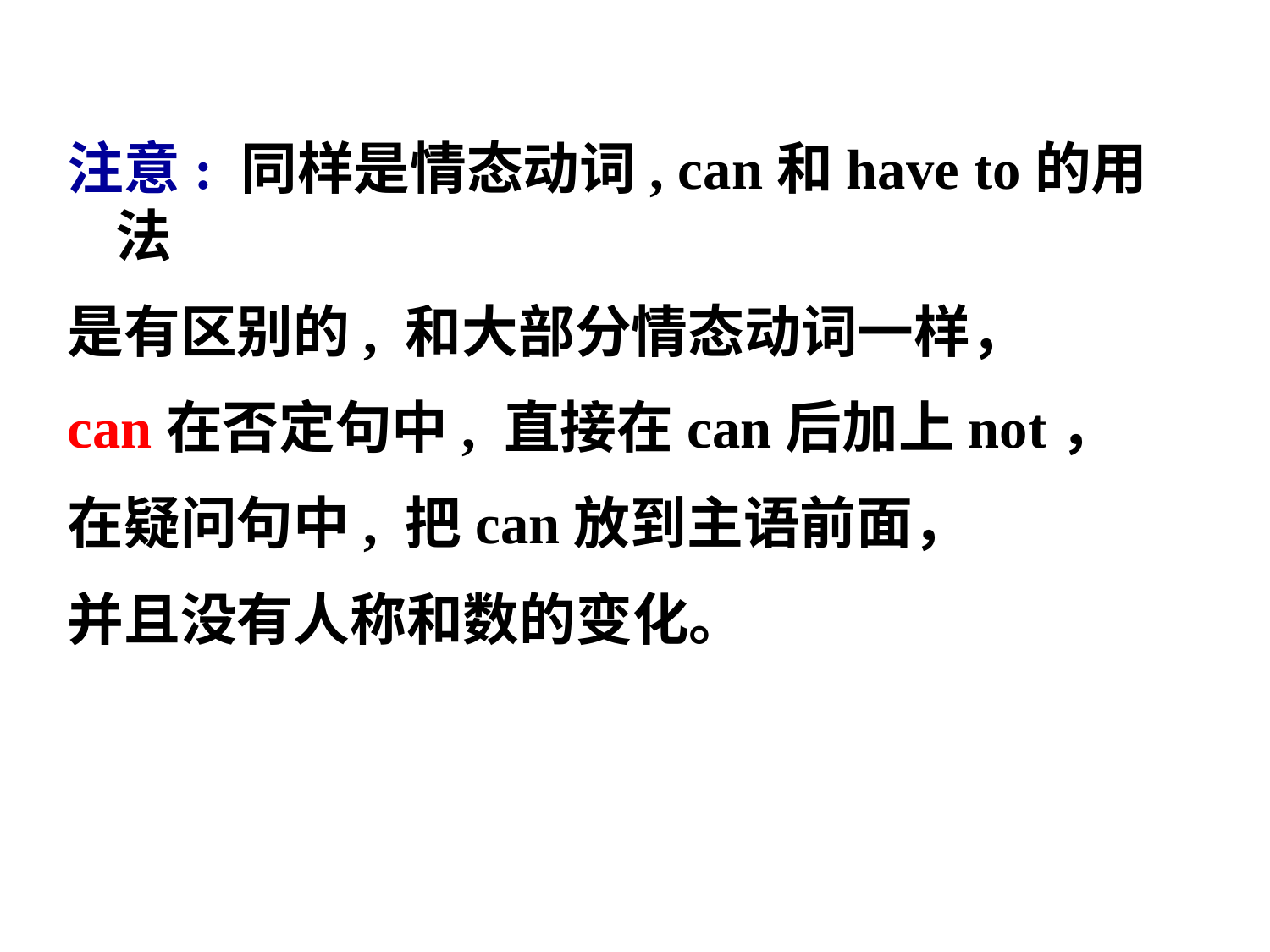

注意: 同样是情态动词, can和have to的用法
是有区别的, 和大部分情态动词一样，
can在否定句中, 直接在can后加上not，
在疑问句中, 把can放到主语前面，
并且没有人称和数的变化。